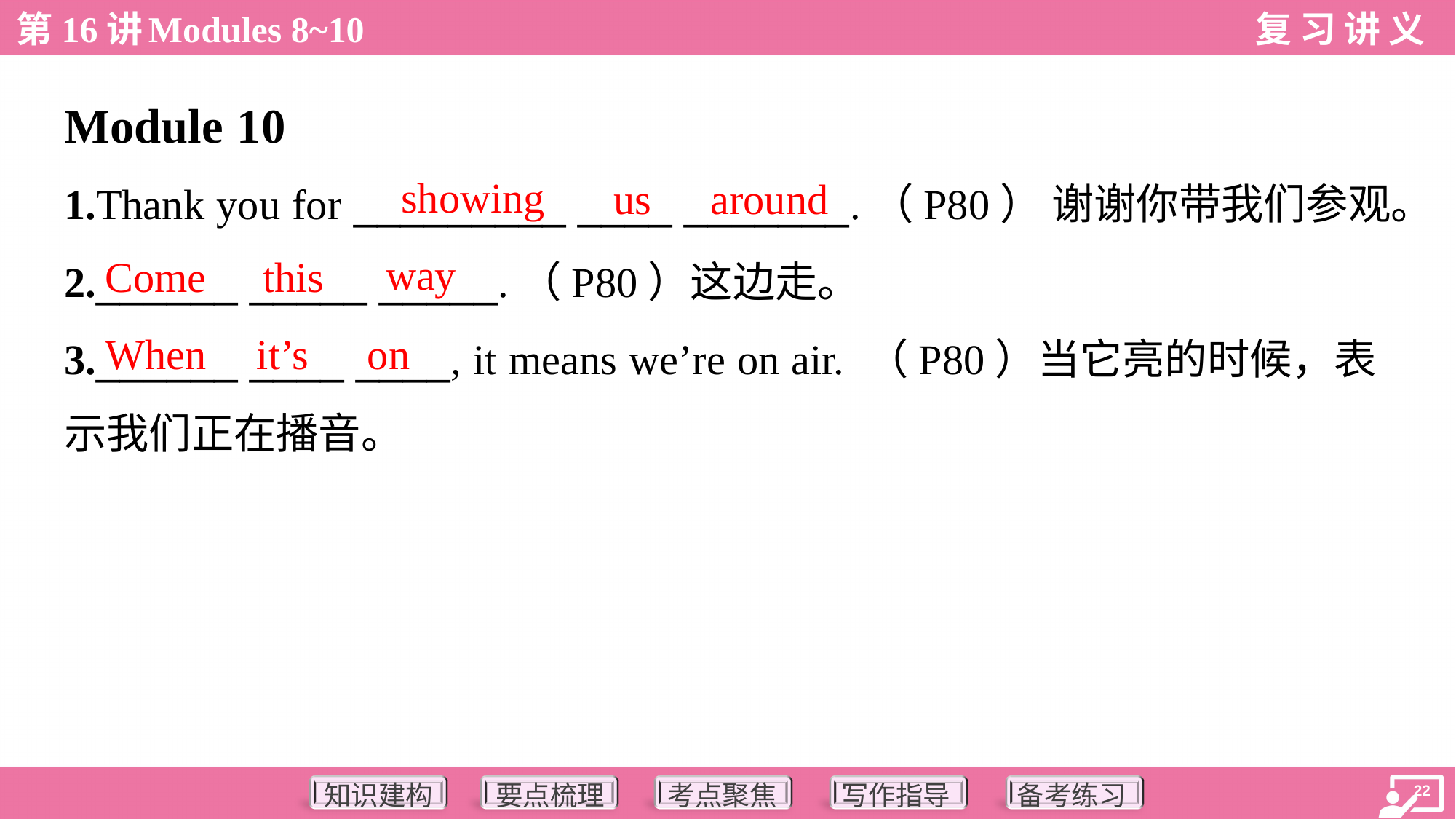

Module 10
showing
us
around
1.Thank you for _________ ____ _______.（P80） 谢谢你带我们参观。
2.______ _____ _____.（P80）这边走。
3.______ ____ ____, it means we’re on air. （P80）当它亮的时候，表
示我们正在播音。
way
Come
this
When
it’s
on